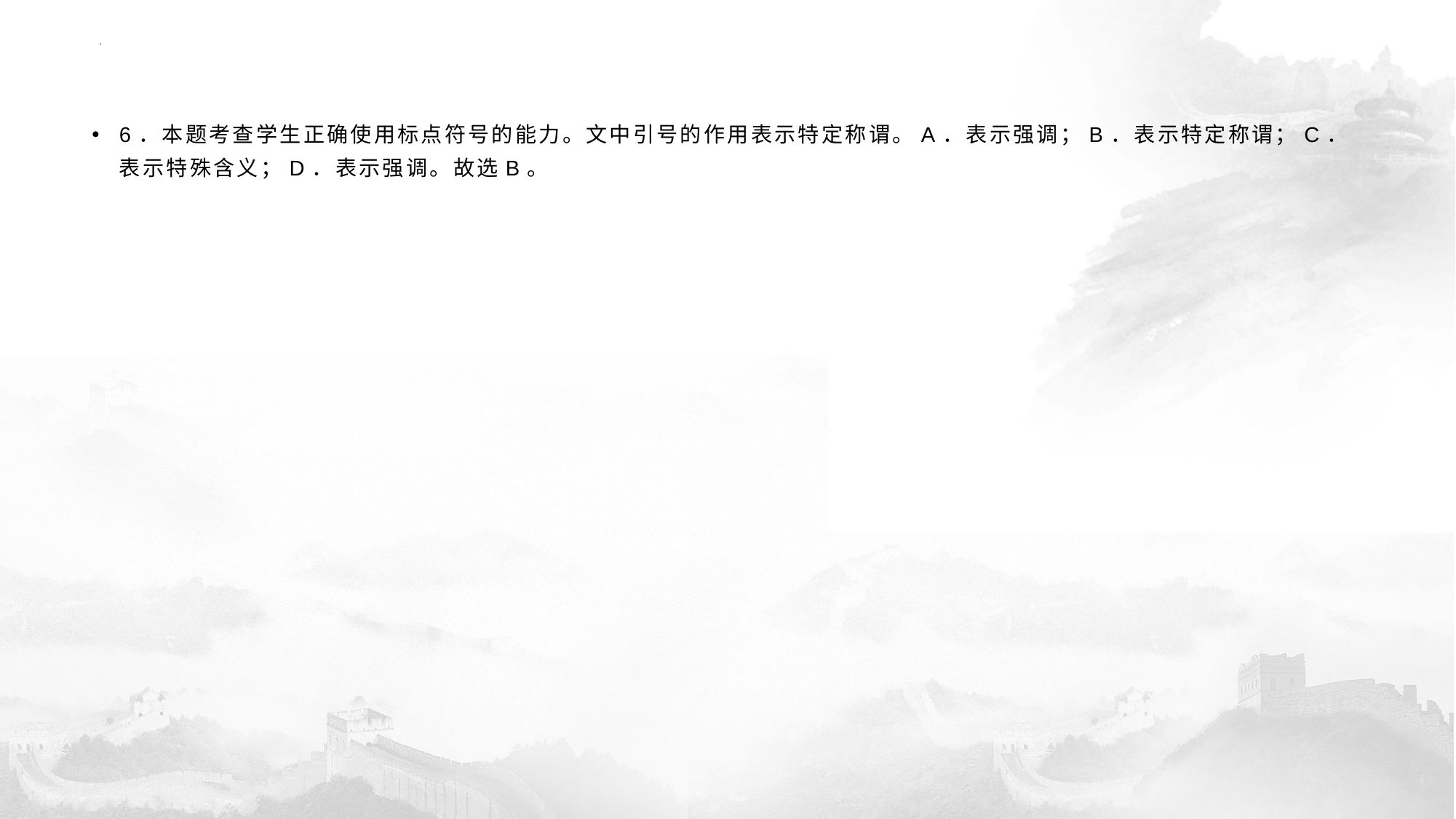

#
6．本题考查学生正确使用标点符号的能力。文中引号的作用表示特定称谓。A．表示强调；B．表示特定称谓；C．表示特殊含义；D．表示强调。故选B。